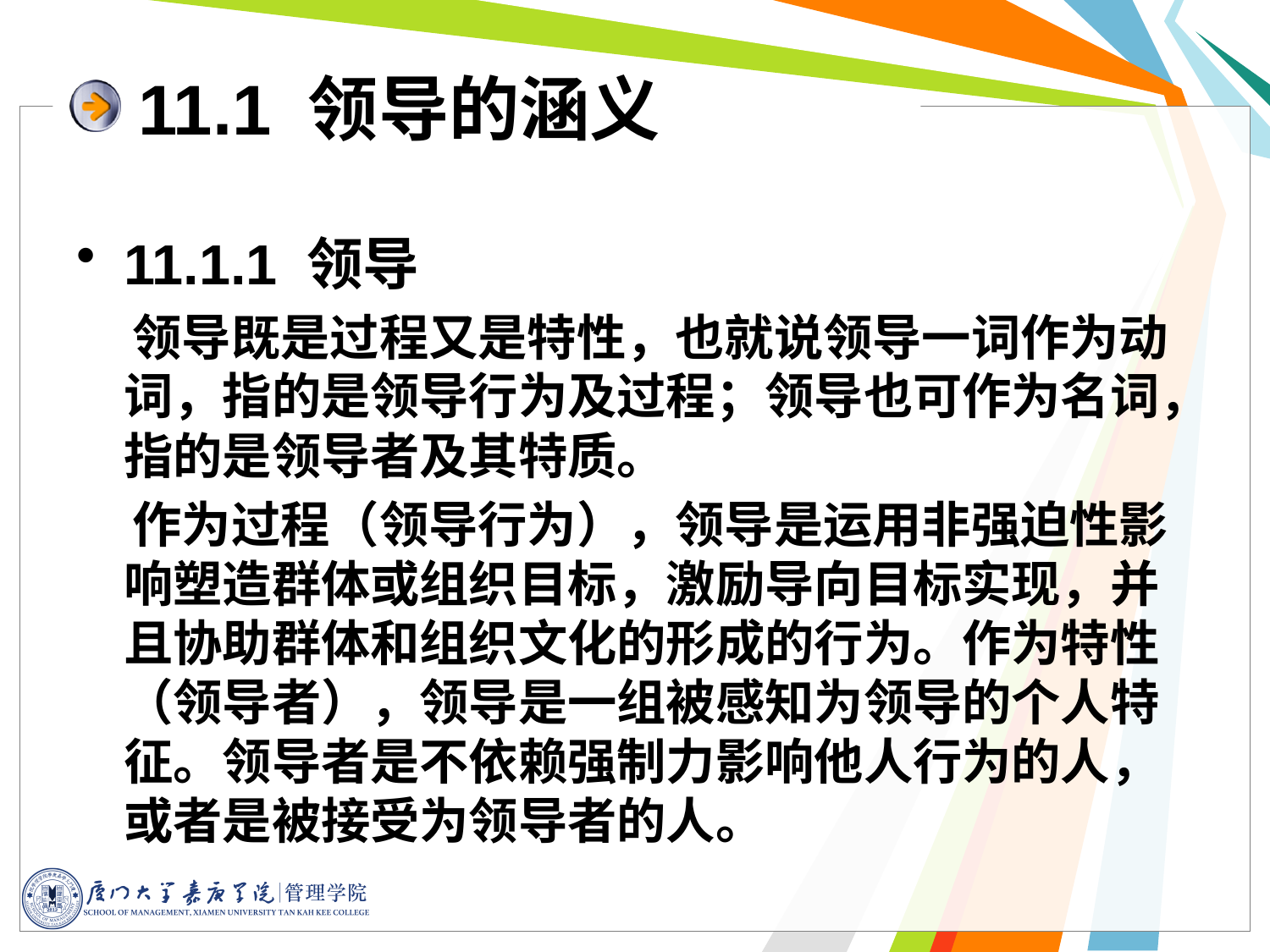

# 11.1 领导的涵义
11.1.1 领导
    领导既是过程又是特性，也就说领导一词作为动词，指的是领导行为及过程；领导也可作为名词，指的是领导者及其特质。
    作为过程（领导行为），领导是运用非强迫性影响塑造群体或组织目标，激励导向目标实现，并且协助群体和组织文化的形成的行为。作为特性（领导者），领导是一组被感知为领导的个人特征。领导者是不依赖强制力影响他人行为的人，或者是被接受为领导者的人。